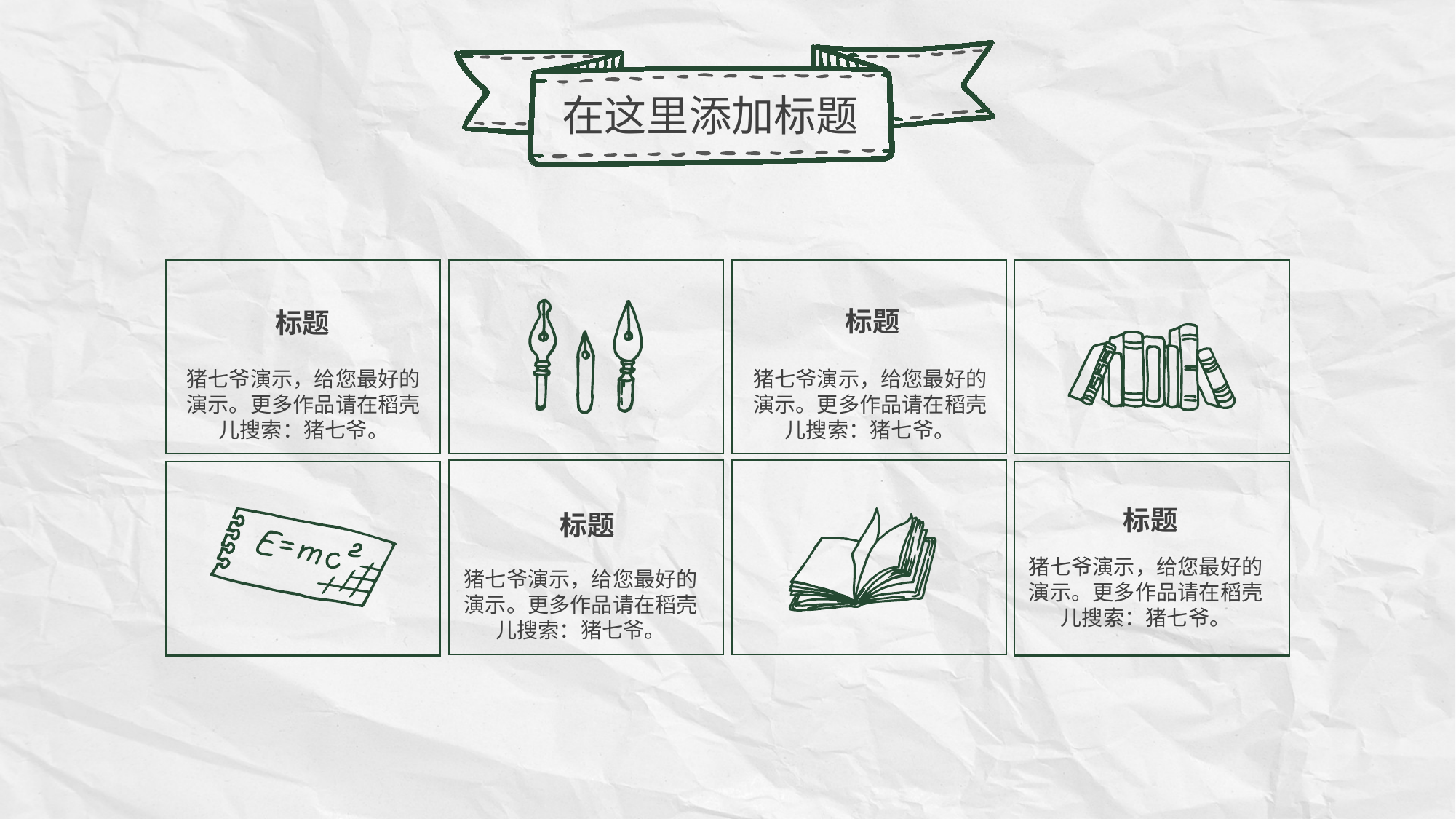

在这里添加标题

标题

标题

猪七爷演示，给您最好的演示。更多作品请在稻壳儿搜索：猪七爷。
猪七爷演示，给您最好的演示。更多作品请在稻壳儿搜索：猪七爷。

标题
标题

猪七爷演示，给您最好的演示。更多作品请在稻壳儿搜索：猪七爷。
猪七爷演示，给您最好的演示。更多作品请在稻壳儿搜索：猪七爷。